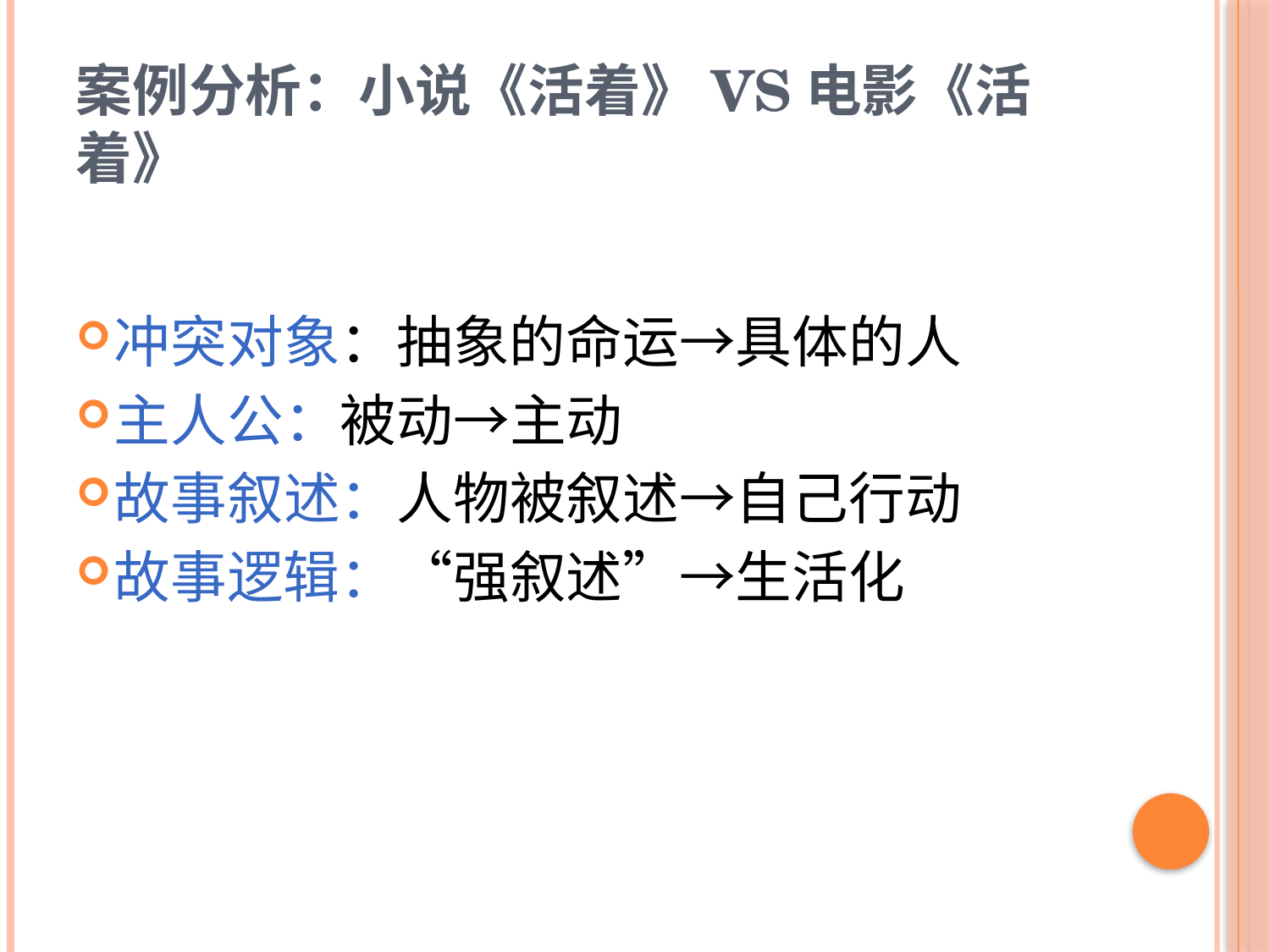

# 案例分析：小说《活着》vs电影《活着》

冲突对象：抽象的命运→具体的人
主人公：被动→主动
故事叙述：人物被叙述→自己行动
故事逻辑：“强叙述”→生活化